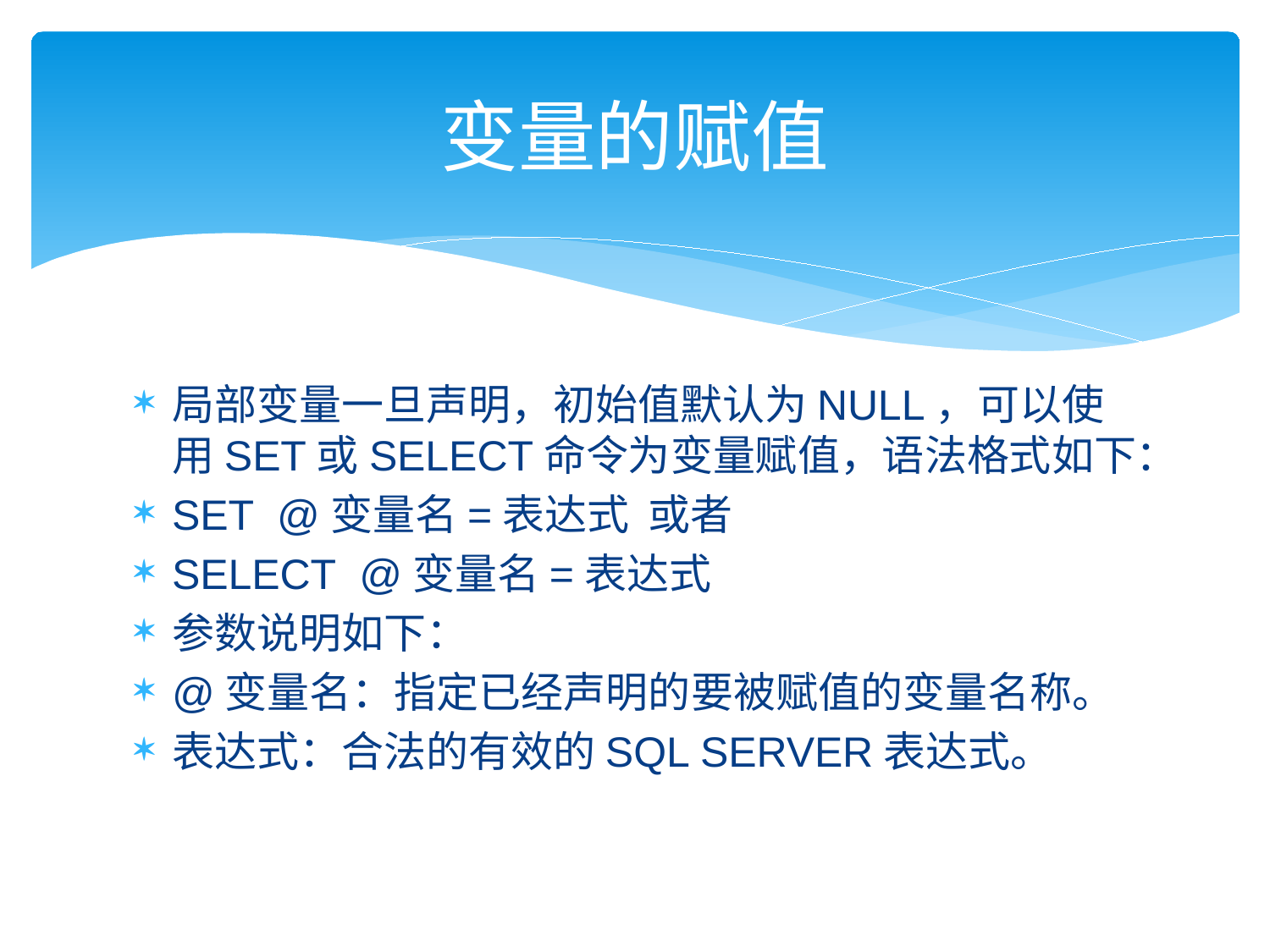

# 变量的赋值
局部变量一旦声明，初始值默认为NULL，可以使用SET或SELECT命令为变量赋值，语法格式如下：
SET  @变量名=表达式  或者
SELECT  @变量名=表达式
参数说明如下：
@变量名：指定已经声明的要被赋值的变量名称。
表达式：合法的有效的SQL SERVER表达式。